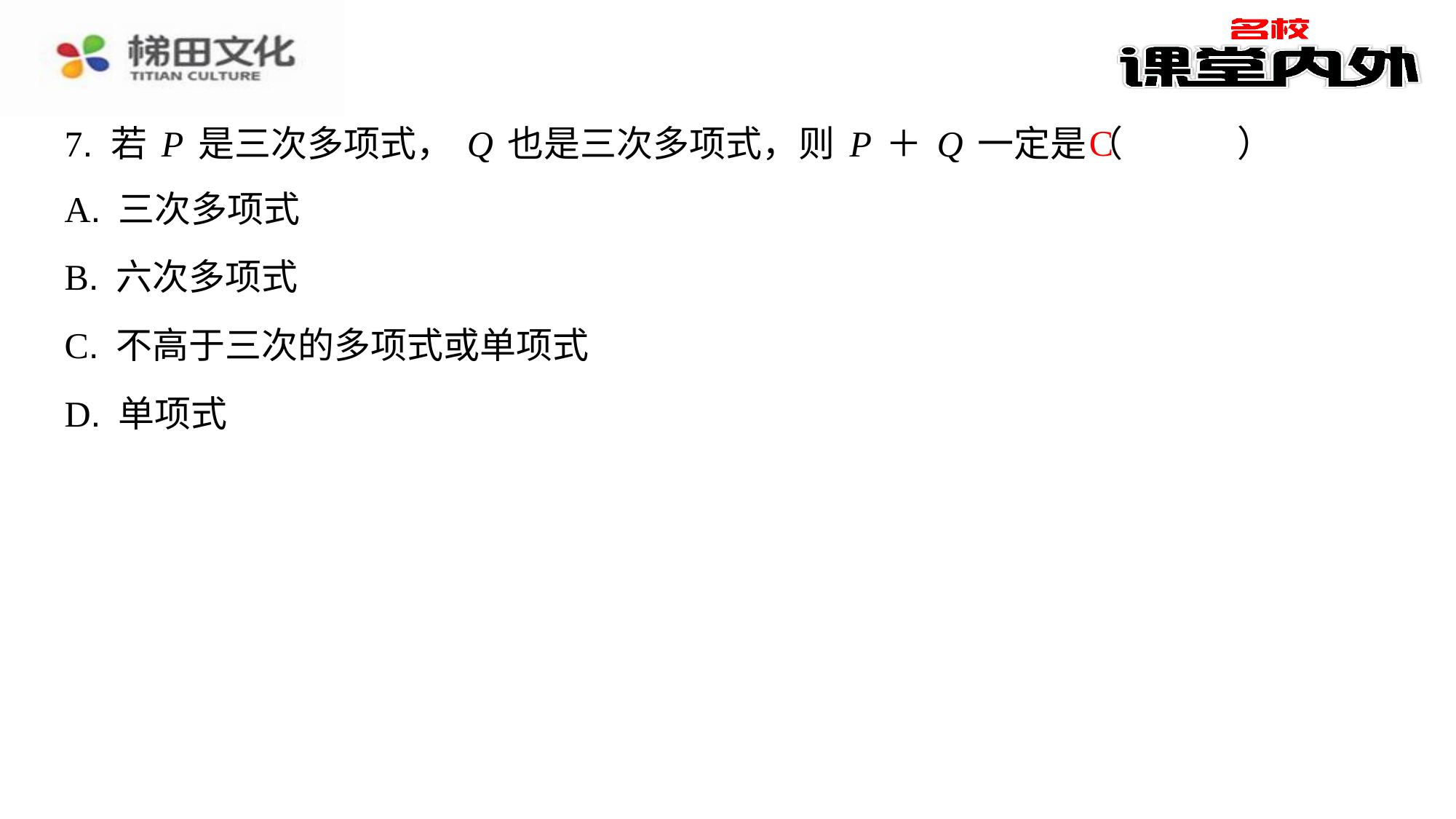

C
7. 若P是三次多项式，Q也是三次多项式，则P＋Q一定是（　C　）
| A. 三次多项式 |
| --- |
| B. 六次多项式 |
| C. 不高于三次的多项式或单项式 |
| D. 单项式 |